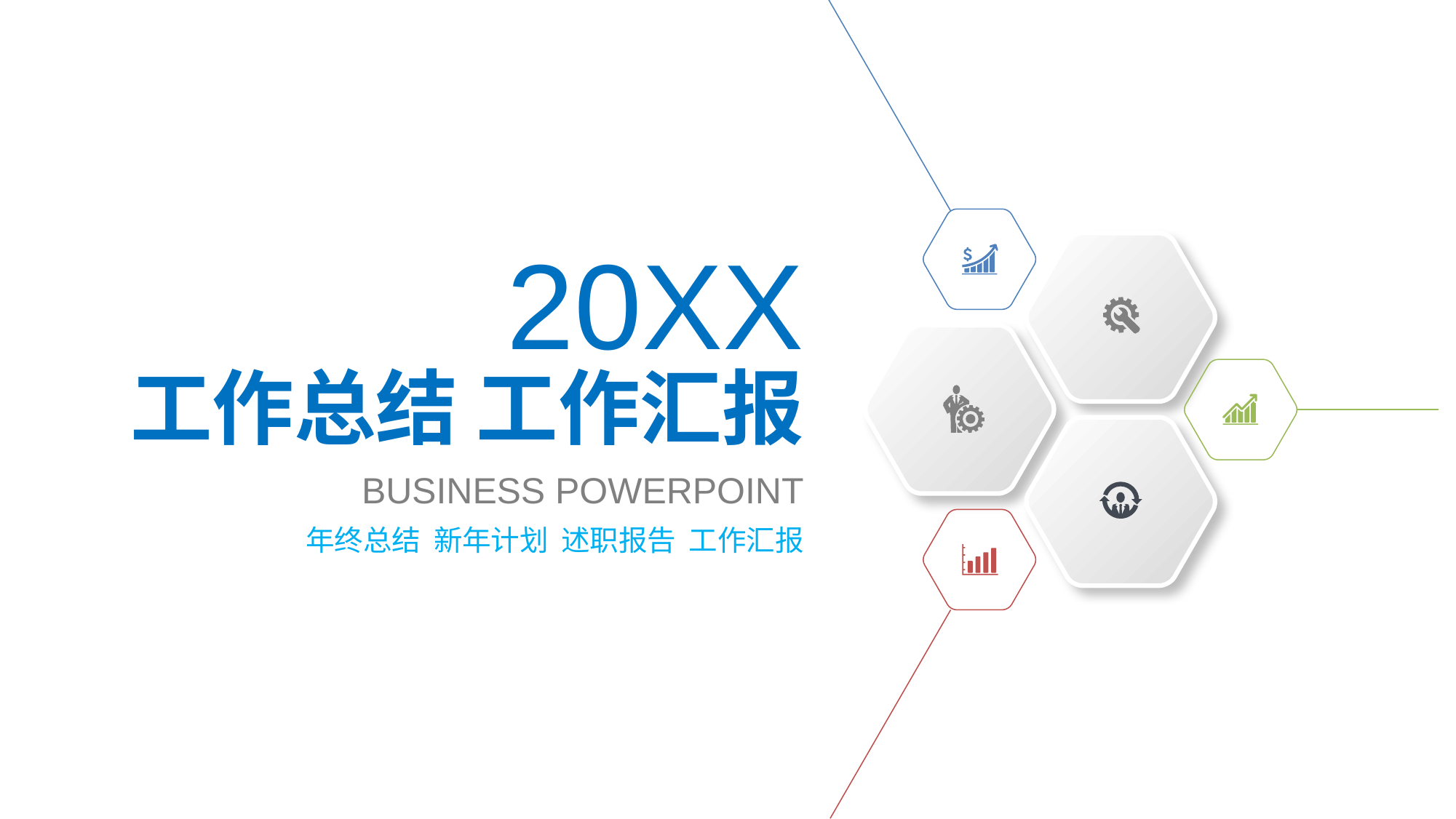

20XX

工作总结 工作汇报

BUSINESS POWERPOINT

年终总结  新年计划  述职报告  工作汇报